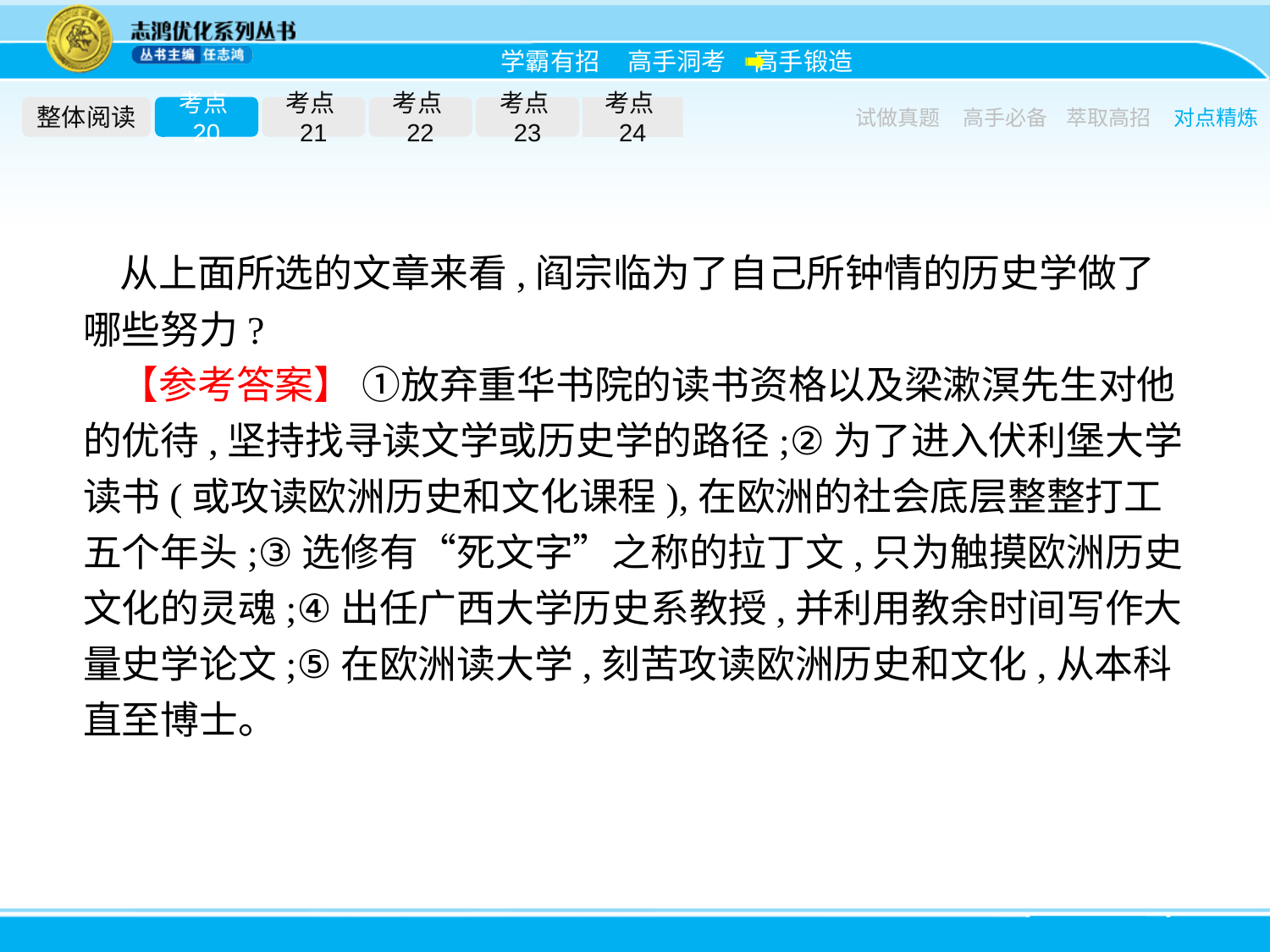

整体阅读
考点20
考点21
考点22
考点23
考点24
试做真题
高手必备
萃取高招
对点精炼
从上面所选的文章来看,阎宗临为了自己所钟情的历史学做了哪些努力?
【参考答案】 ①放弃重华书院的读书资格以及梁漱溟先生对他的优待,坚持找寻读文学或历史学的路径;②为了进入伏利堡大学读书(或攻读欧洲历史和文化课程),在欧洲的社会底层整整打工五个年头;③选修有“死文字”之称的拉丁文,只为触摸欧洲历史文化的灵魂;④出任广西大学历史系教授,并利用教余时间写作大量史学论文;⑤在欧洲读大学,刻苦攻读欧洲历史和文化,从本科直至博士。